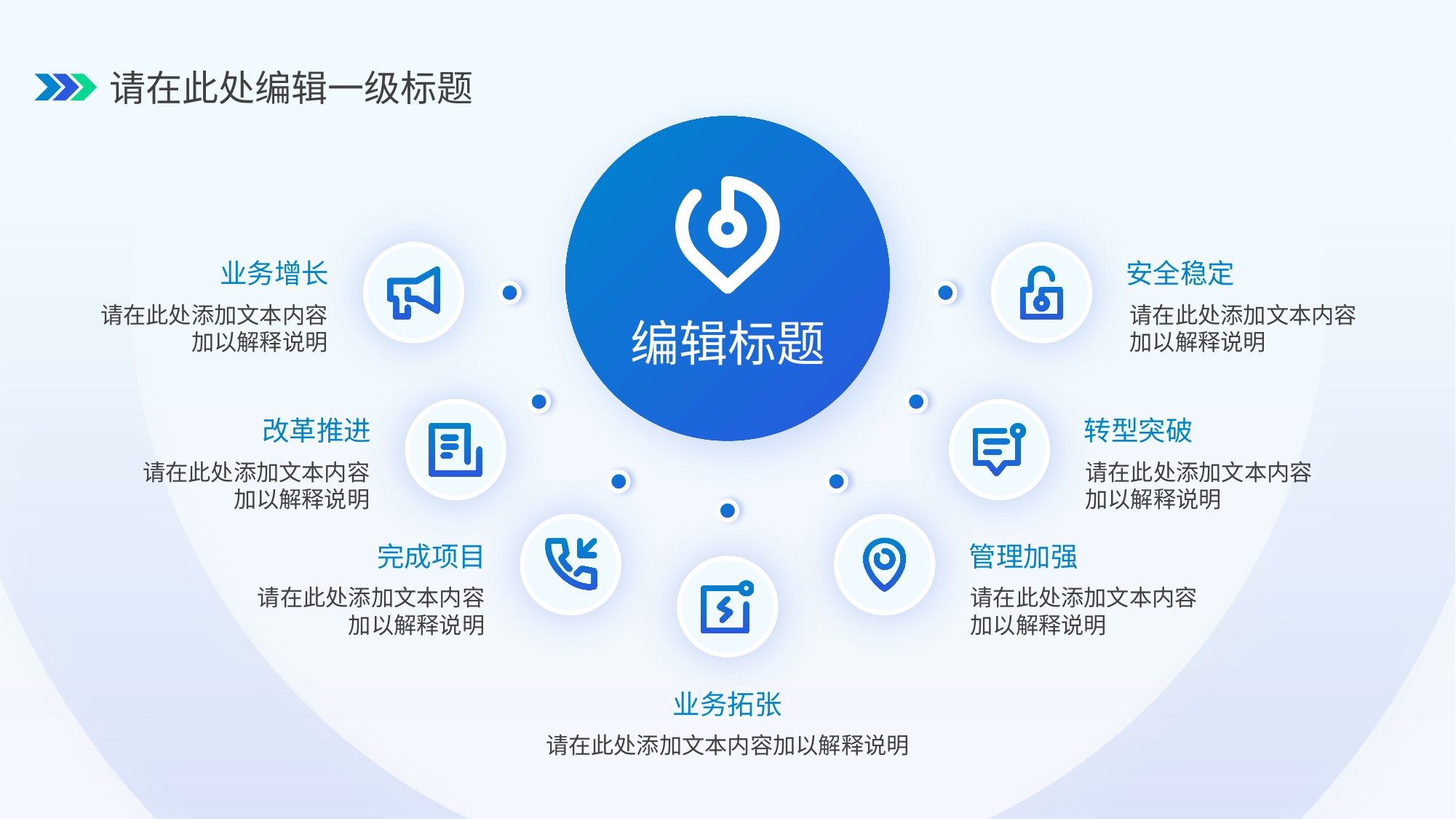

请在此处编辑一级标题

编辑标题

业务增长
安全稳定

请在此处添加文本内容
加以解释说明
请在此处添加文本内容
加以解释说明

改革推进
转型突破

请在此处添加文本内容
加以解释说明
请在此处添加文本内容
加以解释说明

完成项目
管理加强

请在此处添加文本内容
加以解释说明
请在此处添加文本内容
加以解释说明

业务拓张
请在此处添加文本内容加以解释说明